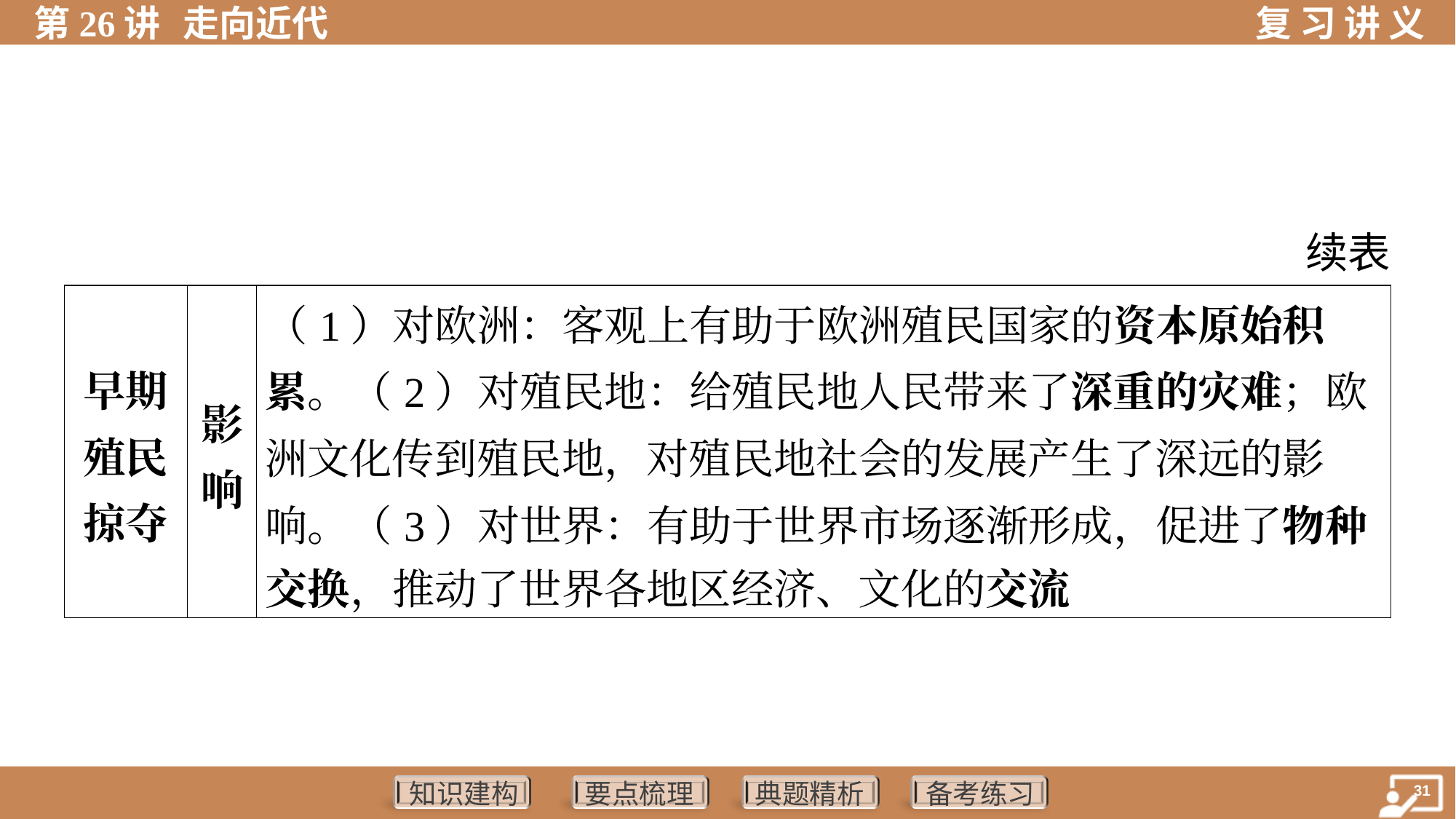

续表
| 早期 殖民 掠夺 | 影 响 | （1）对欧洲：客观上有助于欧洲殖民国家的资本原始积 累。（2）对殖民地：给殖民地人民带来了深重的灾难；欧 洲文化传到殖民地，对殖民地社会的发展产生了深远的影 响。（3）对世界：有助于世界市场逐渐形成，促进了物种 交换，推动了世界各地区经济、文化的交流 |  |  |  |
| --- | --- | --- | --- | --- | --- |